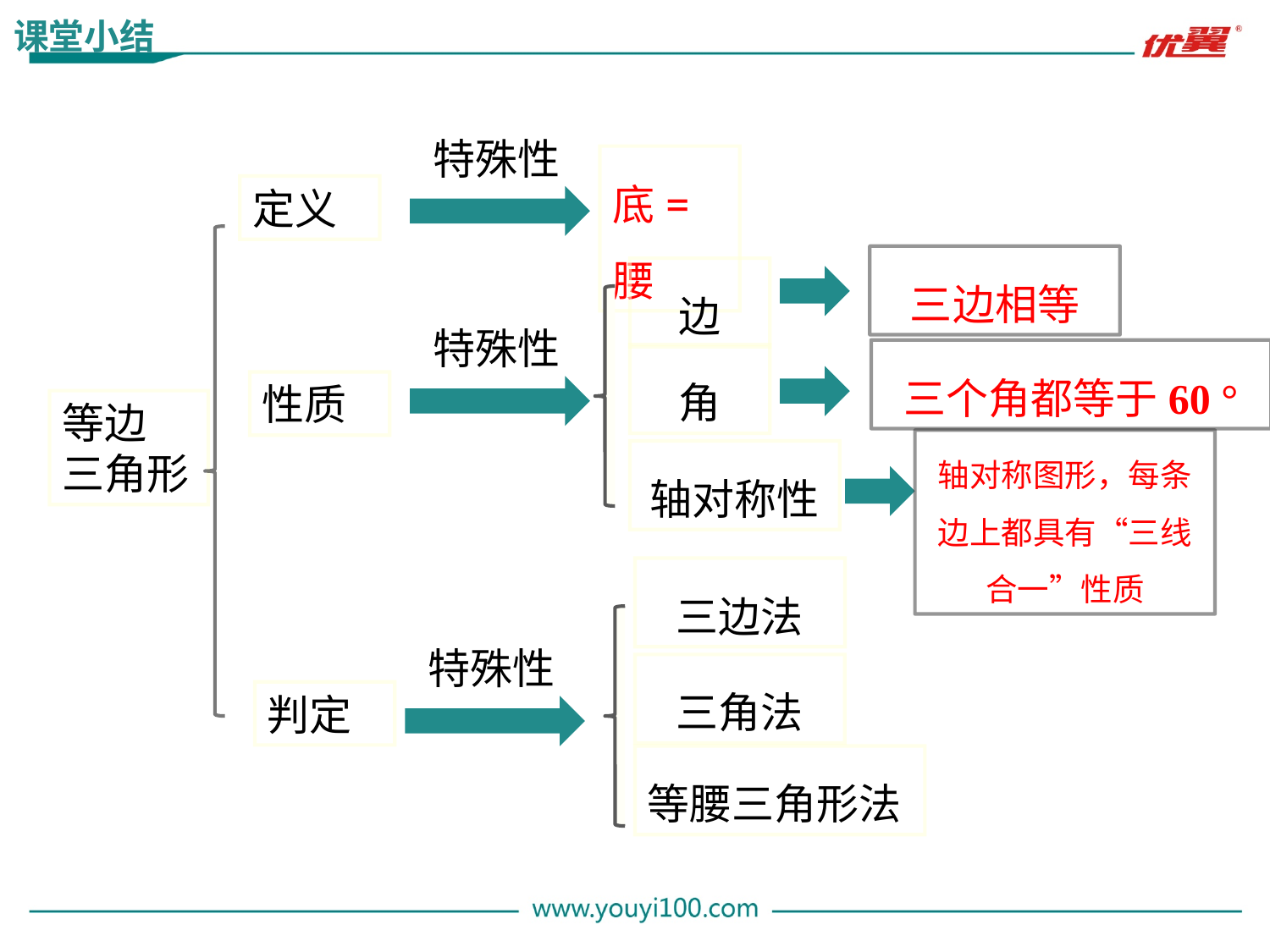

课堂小结
特殊性

底=腰
定义

三边相等
边

特殊性

三个角都等于60 °
角

性质
等边
三角形
轴对称图形，每条边上都具有“三线合一”性质
轴对称性

三边法

特殊性

三角法
判定
等腰三角形法